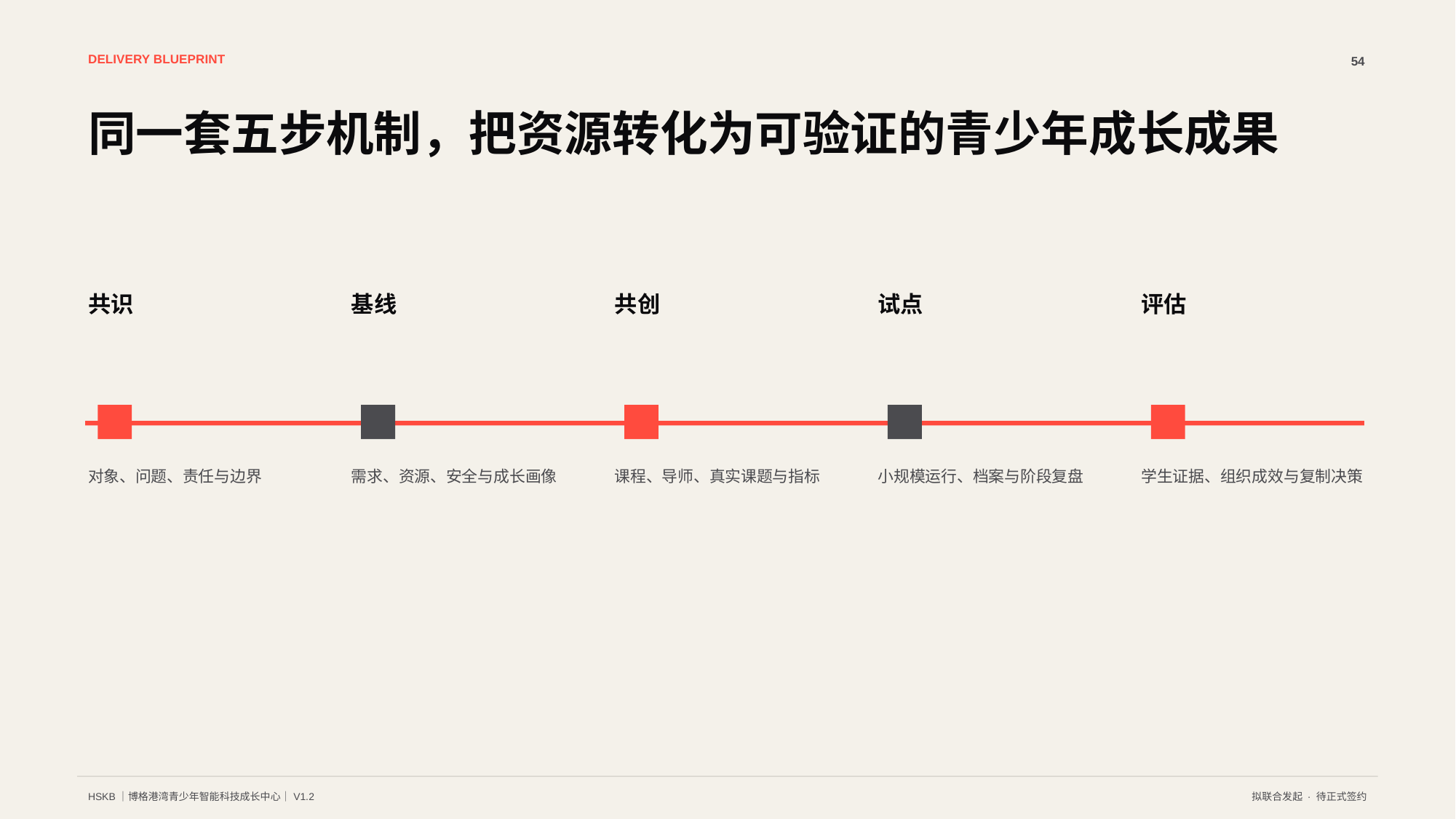

DELIVERY BLUEPRINT
54
同一套五步机制，把资源转化为可验证的青少年成长成果
共识
基线
共创
试点
评估

对象、问题、责任与边界
需求、资源、安全与成长画像
课程、导师、真实课题与指标
小规模运行、档案与阶段复盘
学生证据、组织成效与复制决策

HSKB｜博格港湾青少年智能科技成长中心｜V1.2
拟联合发起 · 待正式签约